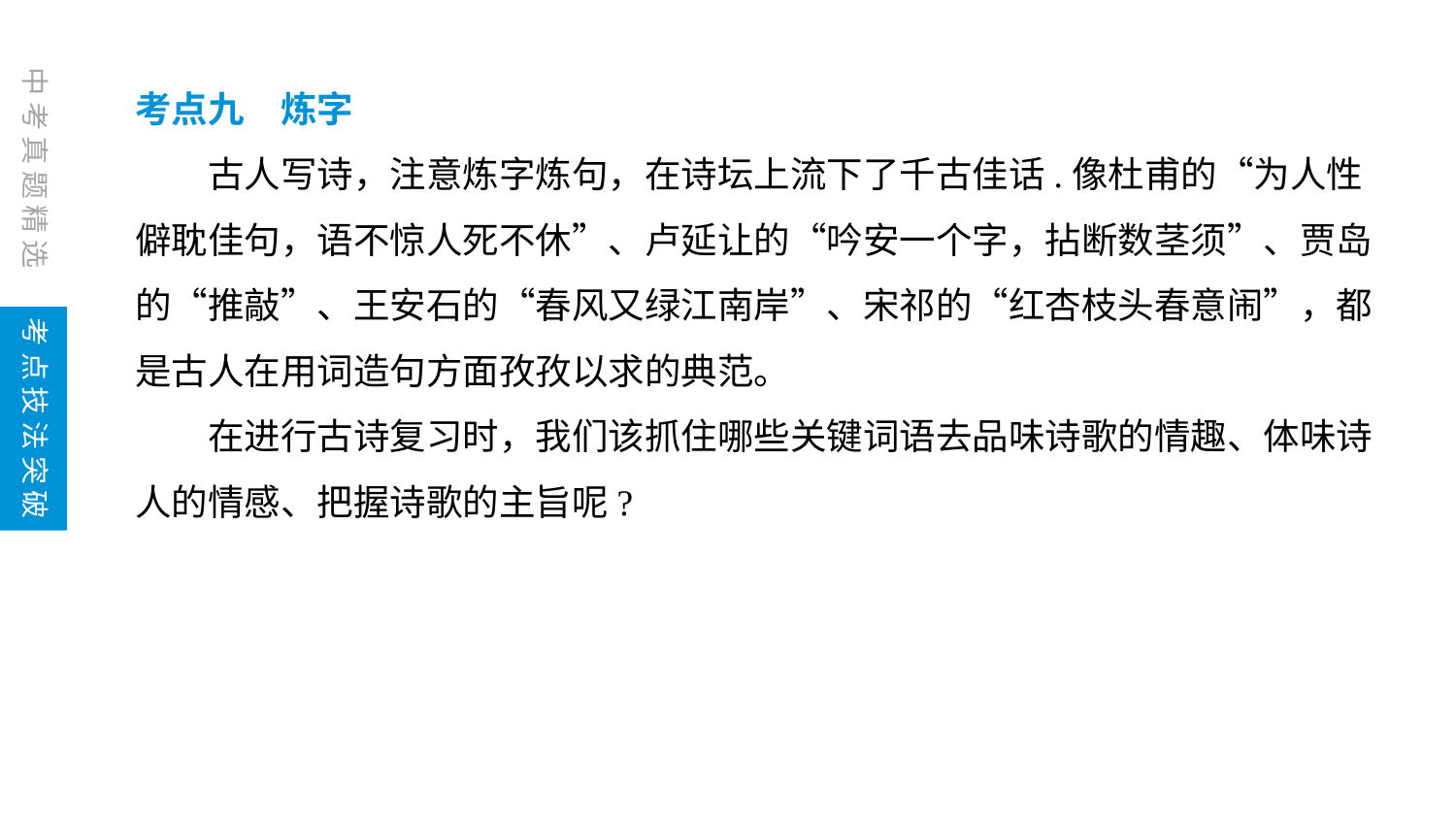

考点九　炼字
　　古人写诗，注意炼字炼句，在诗坛上流下了千古佳话.像杜甫的“为人性僻耽佳句，语不惊人死不休”、卢延让的“吟安一个字，拈断数茎须”、贾岛的“推敲”、王安石的“春风又绿江南岸”、宋祁的“红杏枝头春意闹”，都是古人在用词造句方面孜孜以求的典范。
　　在进行古诗复习时，我们该抓住哪些关键词语去品味诗歌的情趣、体味诗人的情感、把握诗歌的主旨呢?